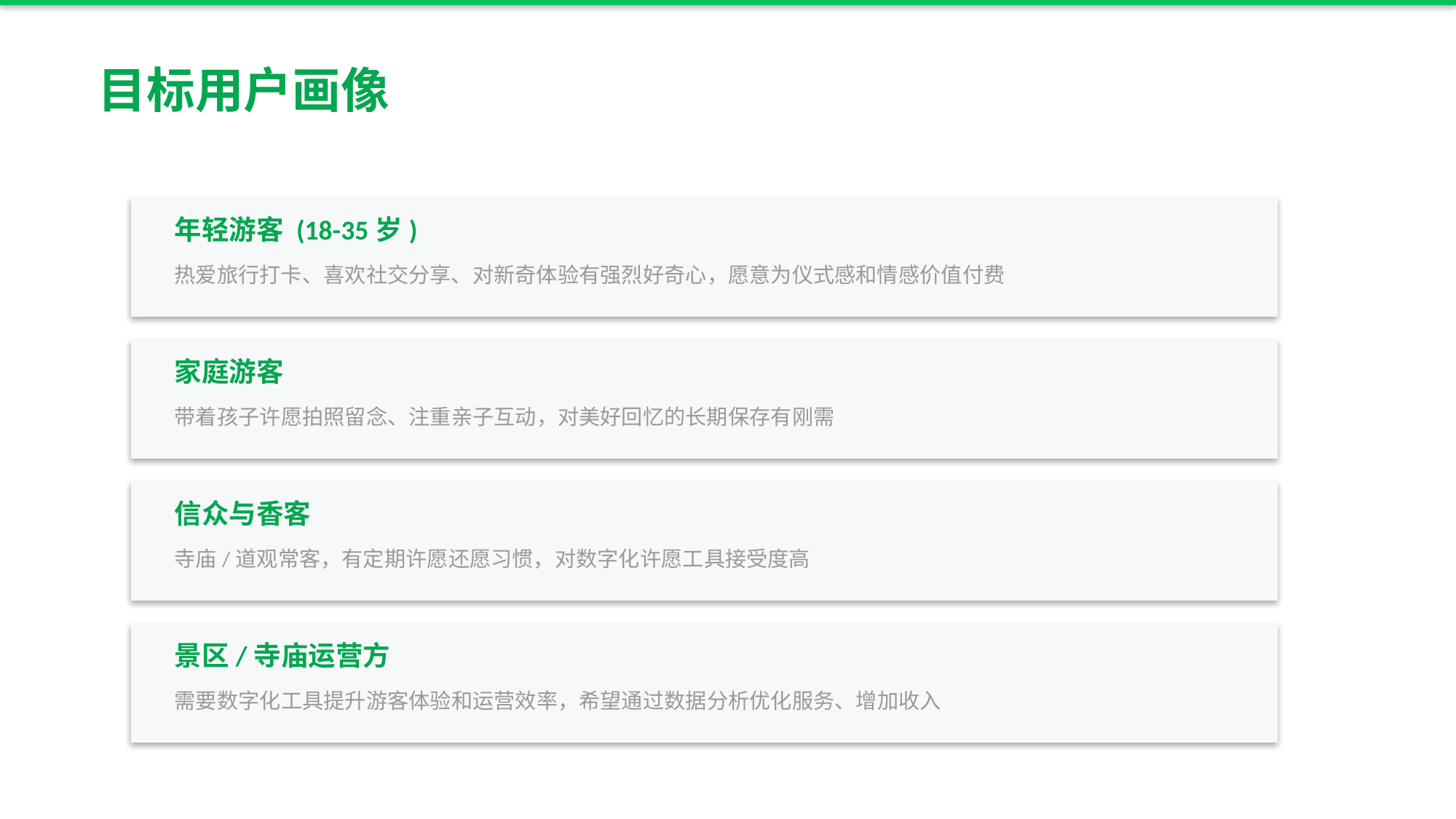

目标用户画像

年轻游客 (18-35岁)
热爱旅行打卡、喜欢社交分享、对新奇体验有强烈好奇心，愿意为仪式感和情感价值付费

家庭游客
带着孩子许愿拍照留念、注重亲子互动，对美好回忆的长期保存有刚需

信众与香客
寺庙/道观常客，有定期许愿还愿习惯，对数字化许愿工具接受度高

景区/寺庙运营方
需要数字化工具提升游客体验和运营效率，希望通过数据分析优化服务、增加收入